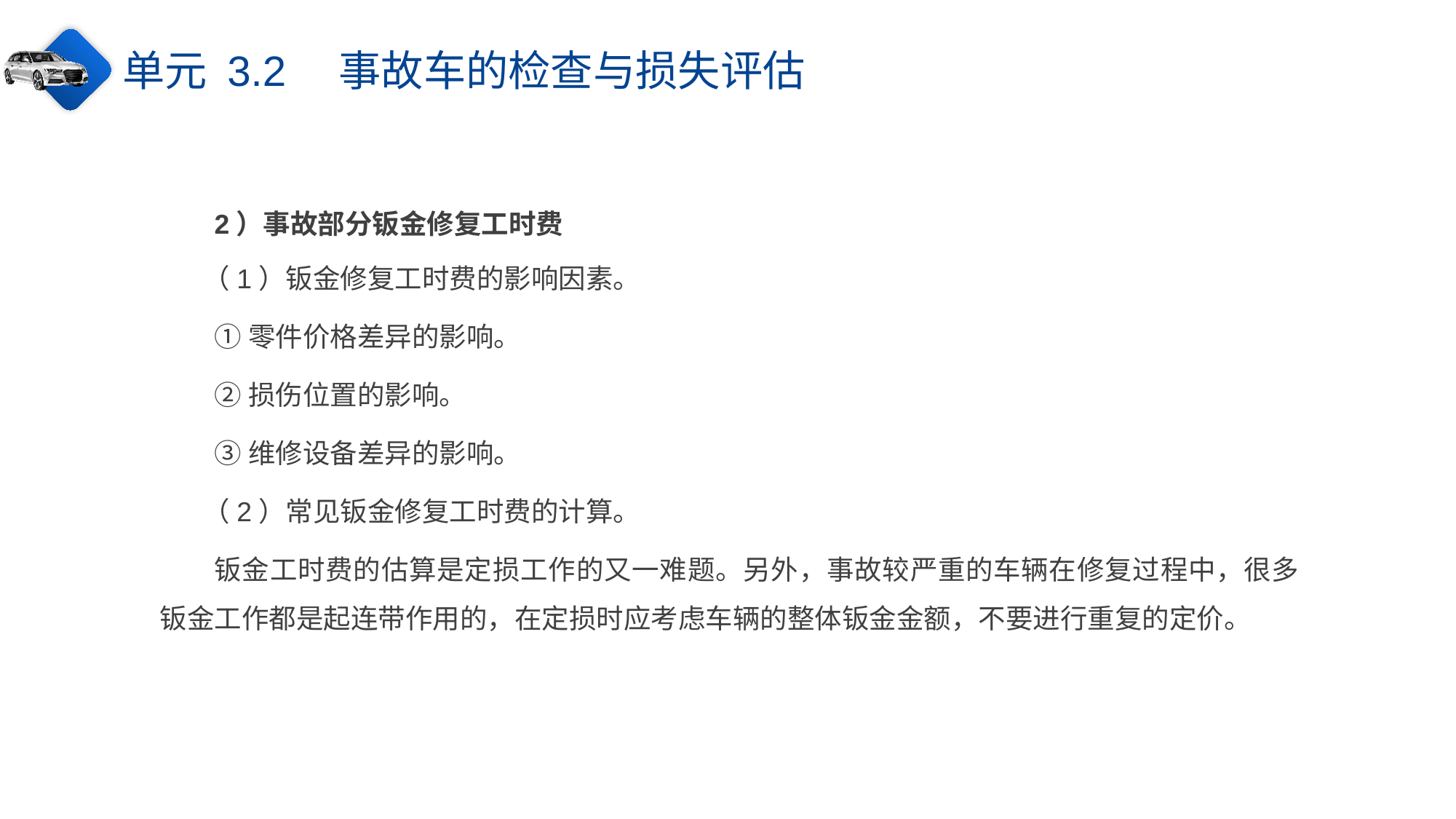

单元 3.2　事故车的检查与损失评估
2）事故部分钣金修复工时费
（1）钣金修复工时费的影响因素。
①零件价格差异的影响。
②损伤位置的影响。
③维修设备差异的影响。
（2）常见钣金修复工时费的计算。
钣金工时费的估算是定损工作的又一难题。另外，事故较严重的车辆在修复过程中，很多钣金工作都是起连带作用的，在定损时应考虑车辆的整体钣金金额，不要进行重复的定价。